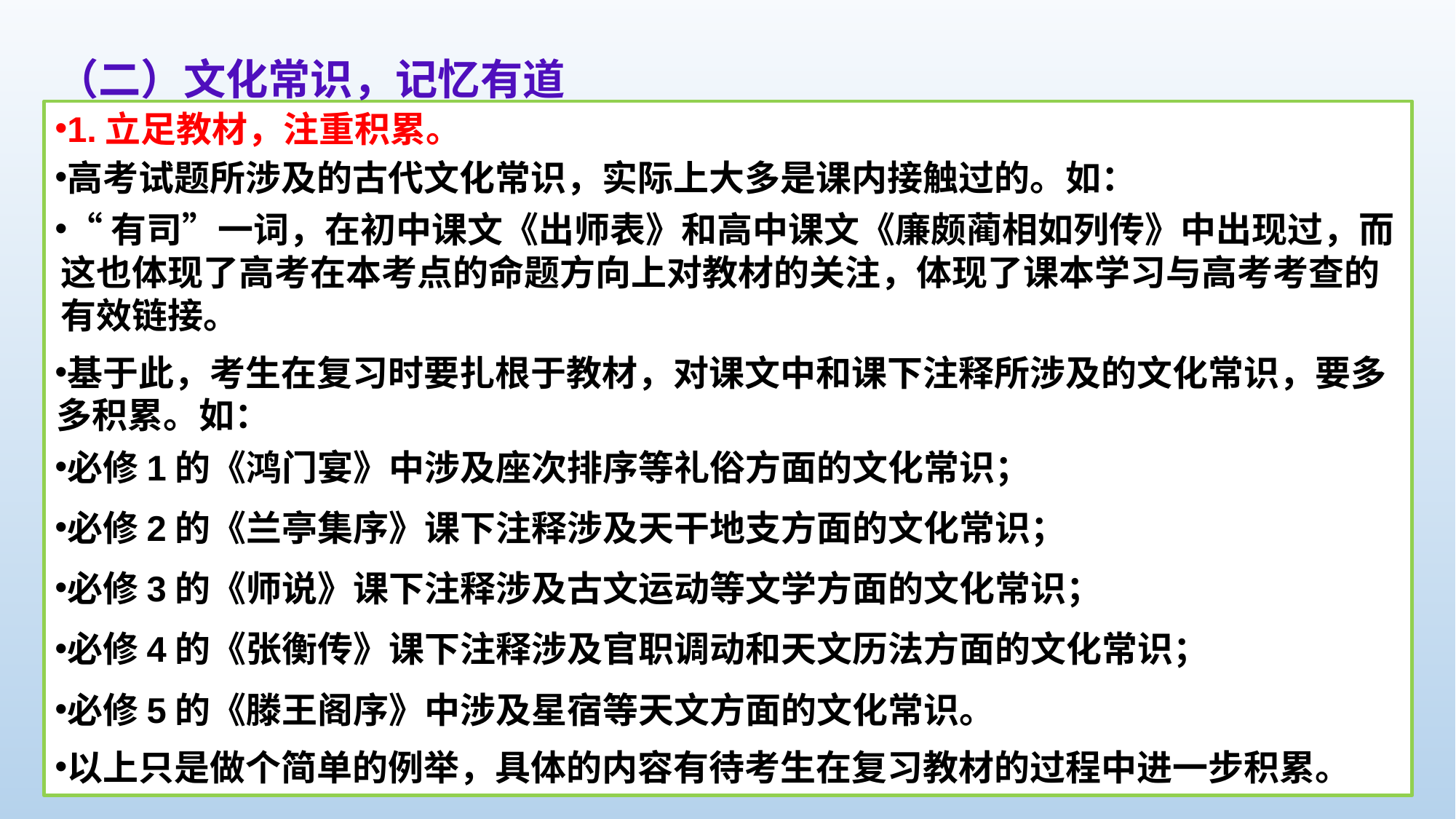

（二）文化常识，记忆有道
1.立足教材，注重积累。
高考试题所涉及的古代文化常识，实际上大多是课内接触过的。如：
“有司”一词，在初中课文《出师表》和高中课文《廉颇蔺相如列传》中出现过，而这也体现了高考在本考点的命题方向上对教材的关注，体现了课本学习与高考考查的有效链接。
基于此，考生在复习时要扎根于教材，对课文中和课下注释所涉及的文化常识，要多多积累。如：
必修1的《鸿门宴》中涉及座次排序等礼俗方面的文化常识；
必修2的《兰亭集序》课下注释涉及天干地支方面的文化常识；
必修3的《师说》课下注释涉及古文运动等文学方面的文化常识；
必修4的《张衡传》课下注释涉及官职调动和天文历法方面的文化常识；
必修5的《滕王阁序》中涉及星宿等天文方面的文化常识。
以上只是做个简单的例举，具体的内容有待考生在复习教材的过程中进一步积累。